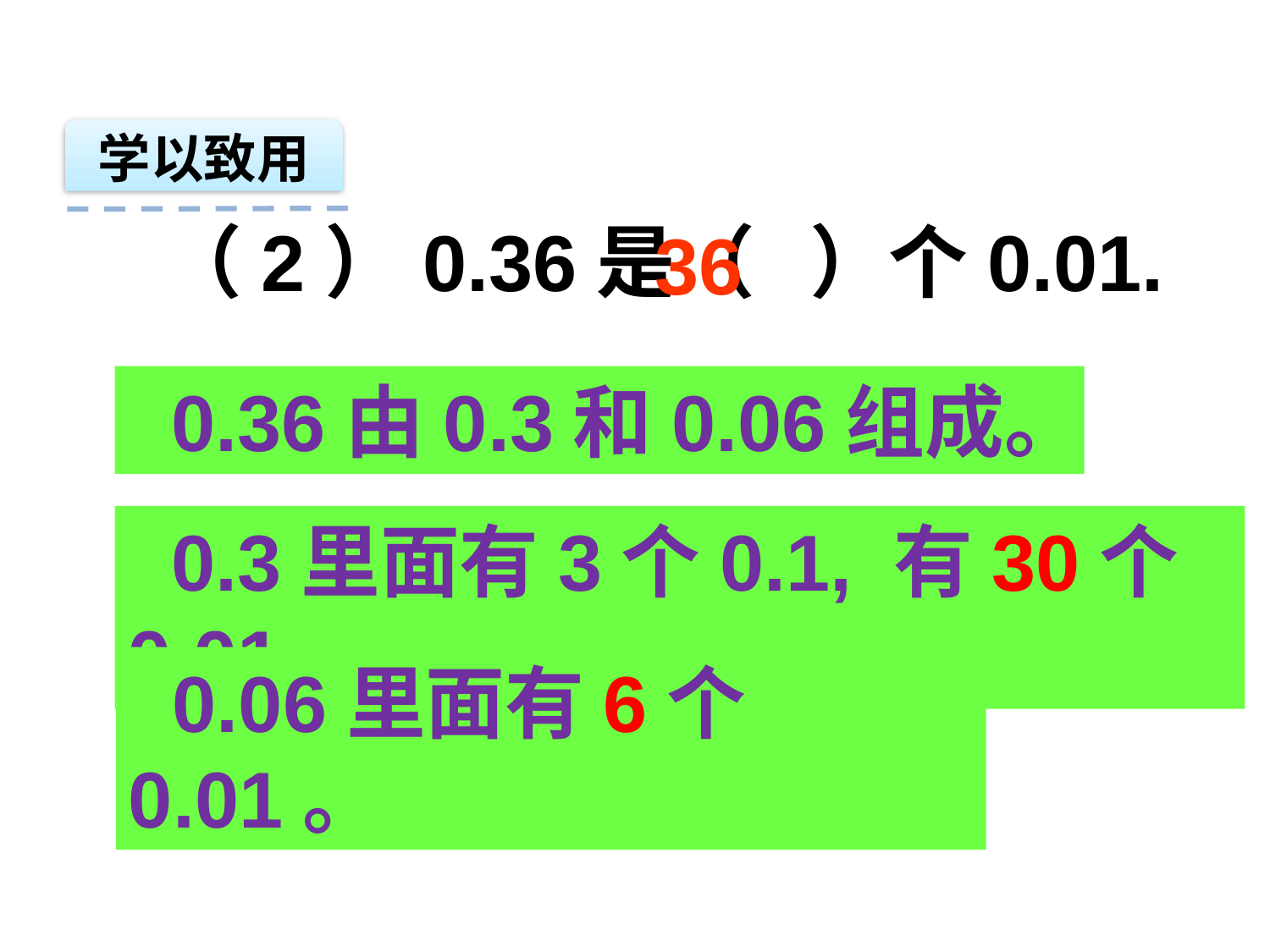

学以致用
  （2）0.36是（   ）个0.01.
36
  0.36由0.3和0.06组成。
  0.3里面有3个0.1, 有30个0.01。
  0.06里面有6个0.01。